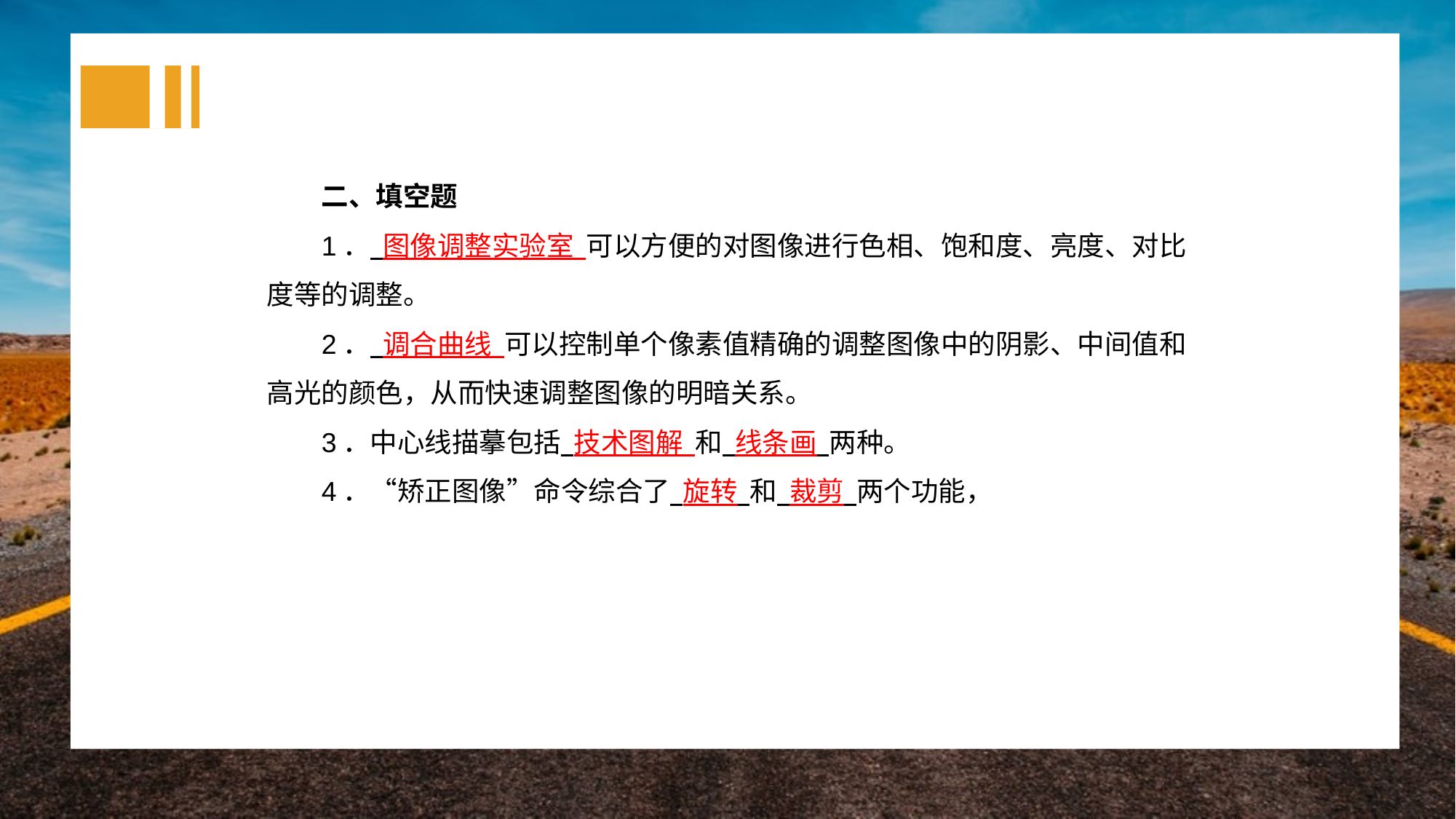

二、填空题
1．  图像调整实验室  可以方便的对图像进行色相、饱和度、亮度、对比度等的调整。
2．  调合曲线  可以控制单个像素值精确的调整图像中的阴影、中间值和高光的颜色，从而快速调整图像的明暗关系。
3．中心线描摹包括  技术图解  和  线条画  两种。
4．“矫正图像”命令综合了  旋转  和  裁剪  两个功能，